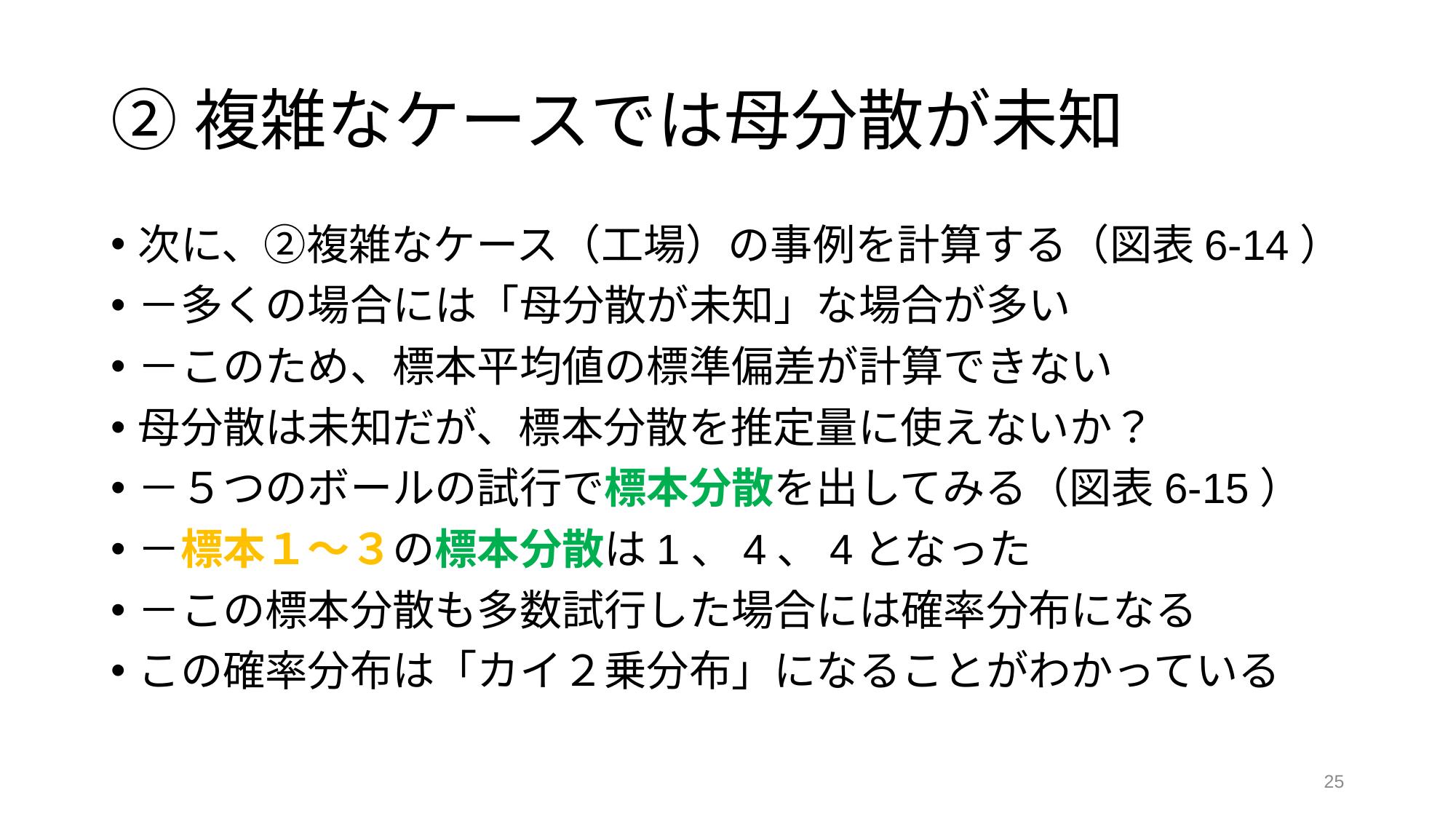

# ②複雑なケースでは母分散が未知
次に、②複雑なケース（工場）の事例を計算する（図表6-14）
－多くの場合には「母分散が未知」な場合が多い
－このため、標本平均値の標準偏差が計算できない
母分散は未知だが、標本分散を推定量に使えないか？
－５つのボールの試行で標本分散を出してみる（図表6-15）
－標本１～３の標本分散は1、4、4となった
－この標本分散も多数試行した場合には確率分布になる
この確率分布は「カイ２乗分布」になることがわかっている

25